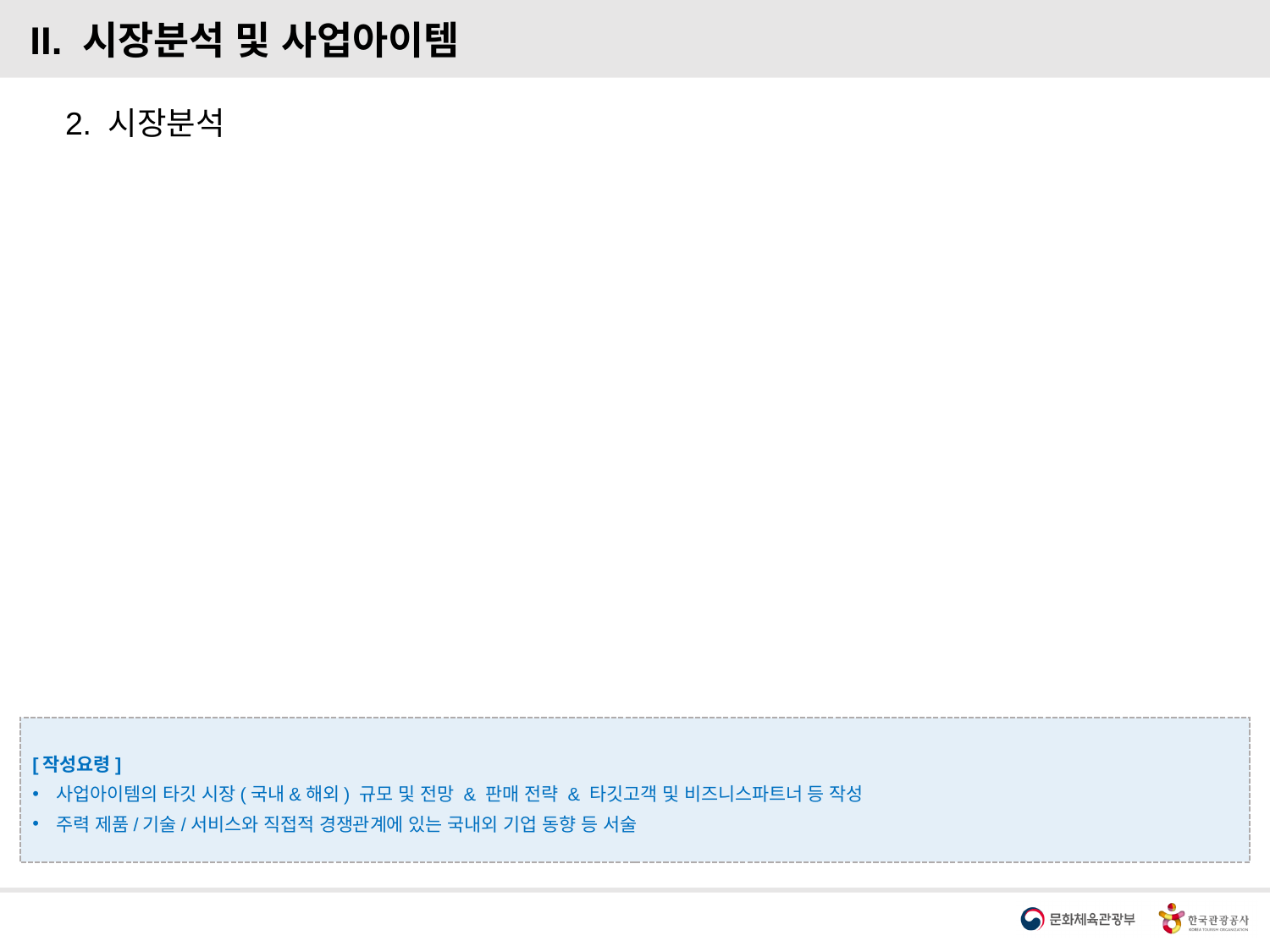

II. 시장분석 및 사업아이템
2. 시장분석
[작성요령]
사업아이템의 타깃 시장(국내&해외) 규모 및 전망 & 판매 전략 & 타깃고객 및 비즈니스파트너 등 작성
주력 제품/기술/서비스와 직접적 경쟁관계에 있는 국내외 기업 동향 등 서술